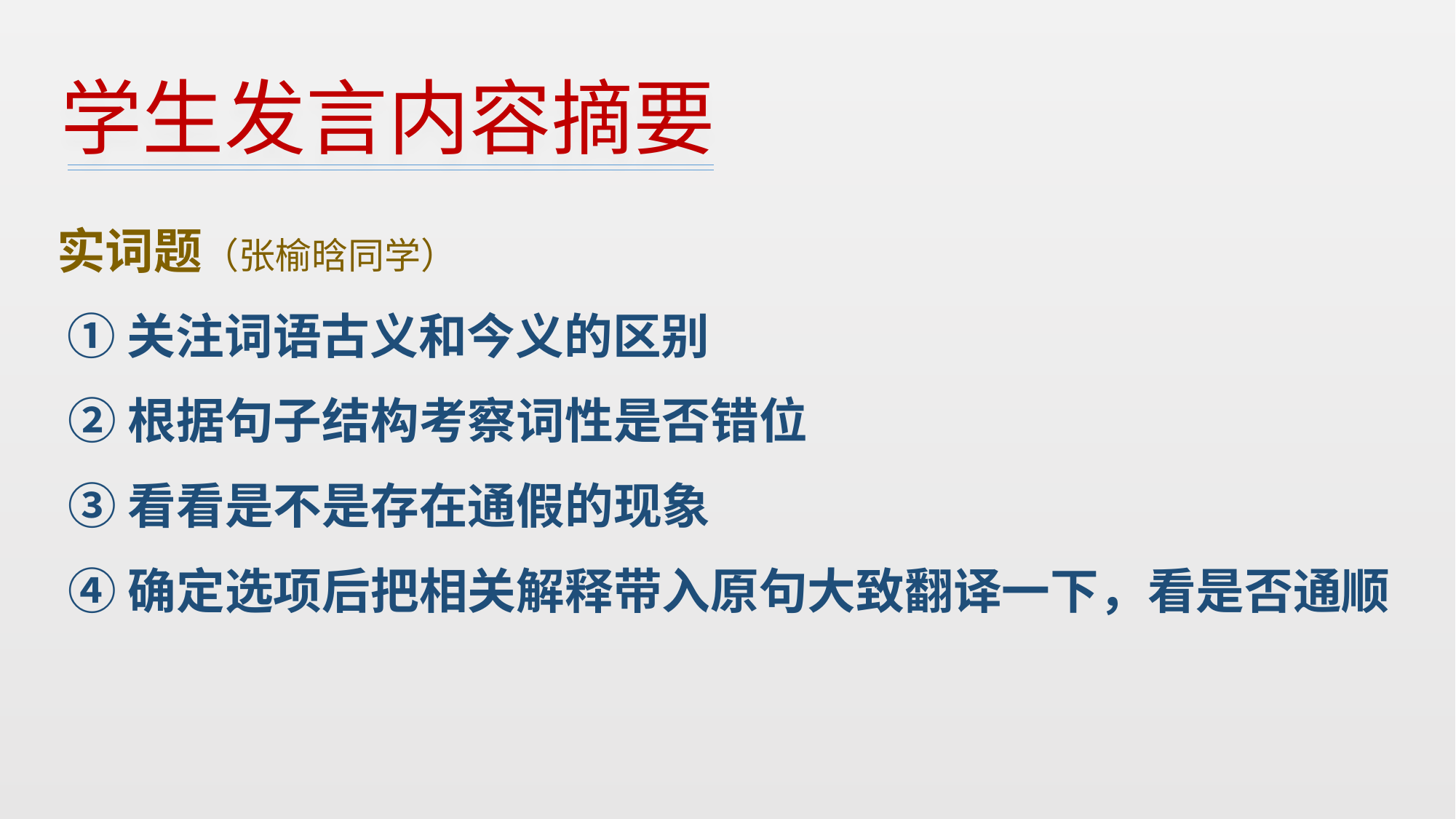

# 学生发言内容摘要
 实词题（张榆晗同学）
   ①关注词语古义和今义的区别
   ②根据句子结构考察词性是否错位
   ③看看是不是存在通假的现象
   ④确定选项后把相关解释带入原句大致翻译一下，看是否通顺